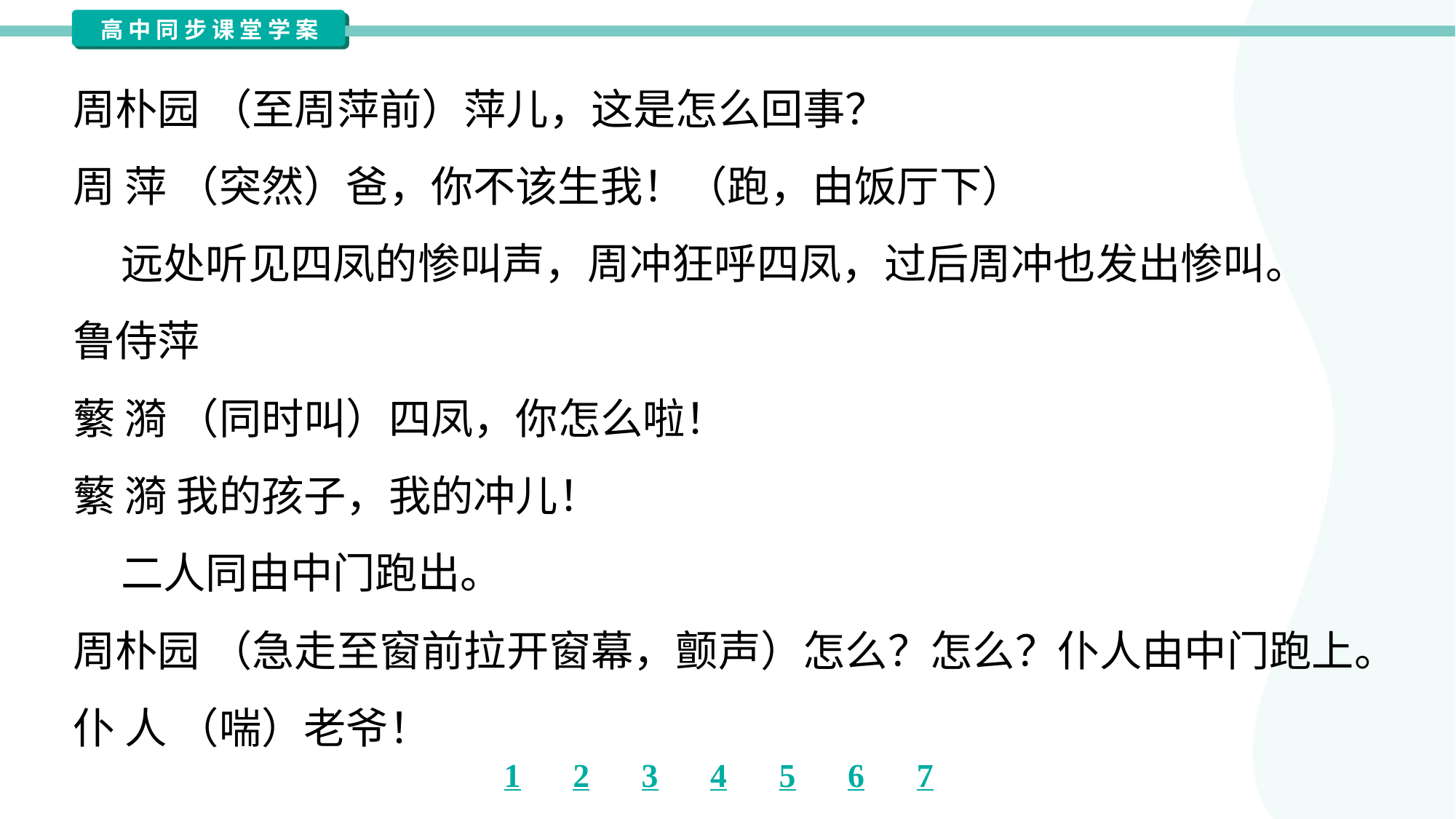

周朴园 （至周萍前）萍儿，这是怎么回事？
周 萍 （突然）爸，你不该生我！（跑，由饭厅下）
    远处听见四凤的惨叫声，周冲狂呼四凤，过后周冲也发出惨叫。
鲁侍萍
蘩 漪 （同时叫）四凤，你怎么啦！
蘩 漪 我的孩子，我的冲儿！
    二人同由中门跑出。
周朴园 （急走至窗前拉开窗幕，颤声）怎么？怎么？仆人由中门跑上。
仆 人 （喘）老爷！